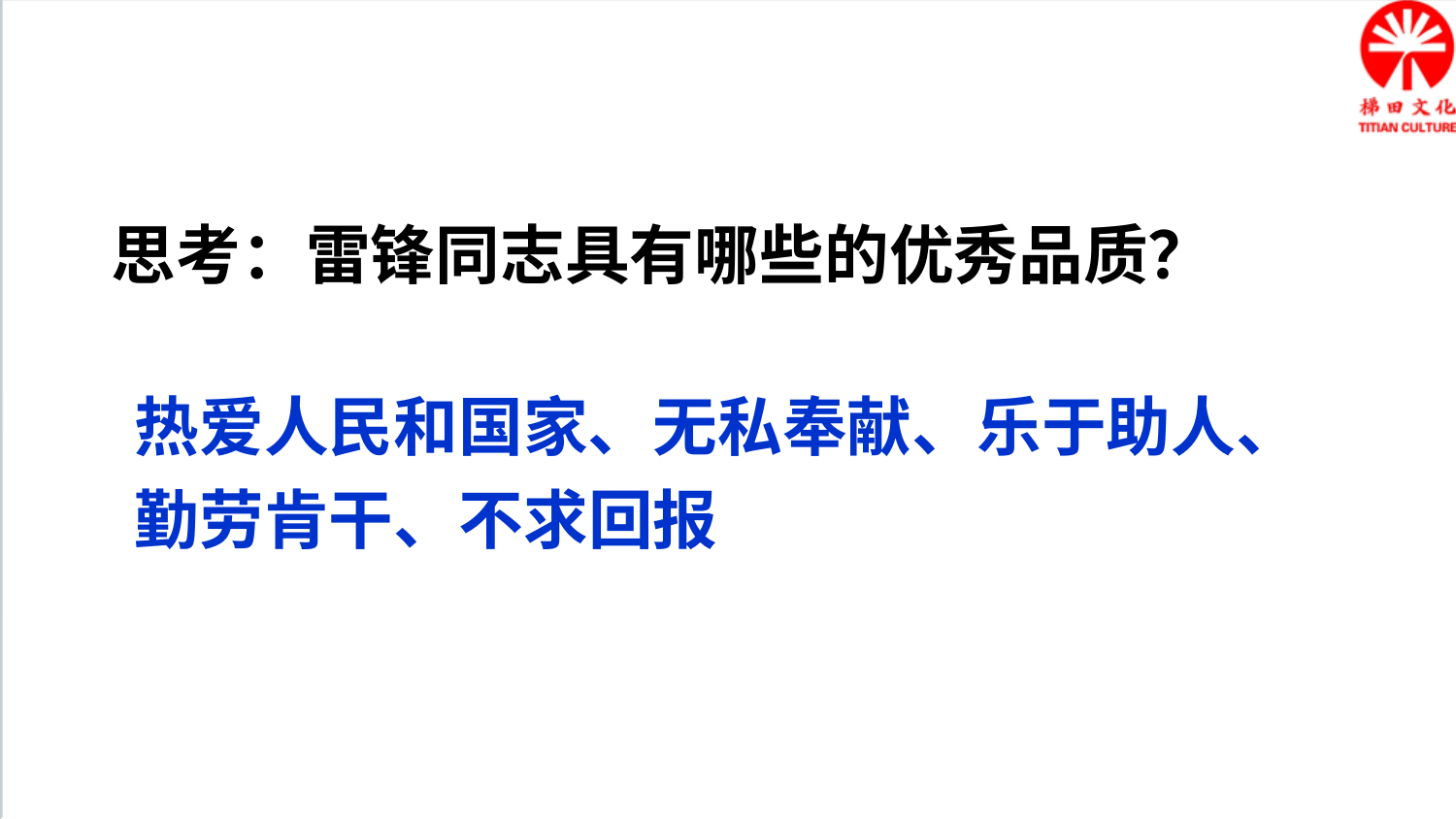

思考：雷锋同志具有哪些的优秀品质？
热爱人民和国家、无私奉献、乐于助人、勤劳肯干、不求回报